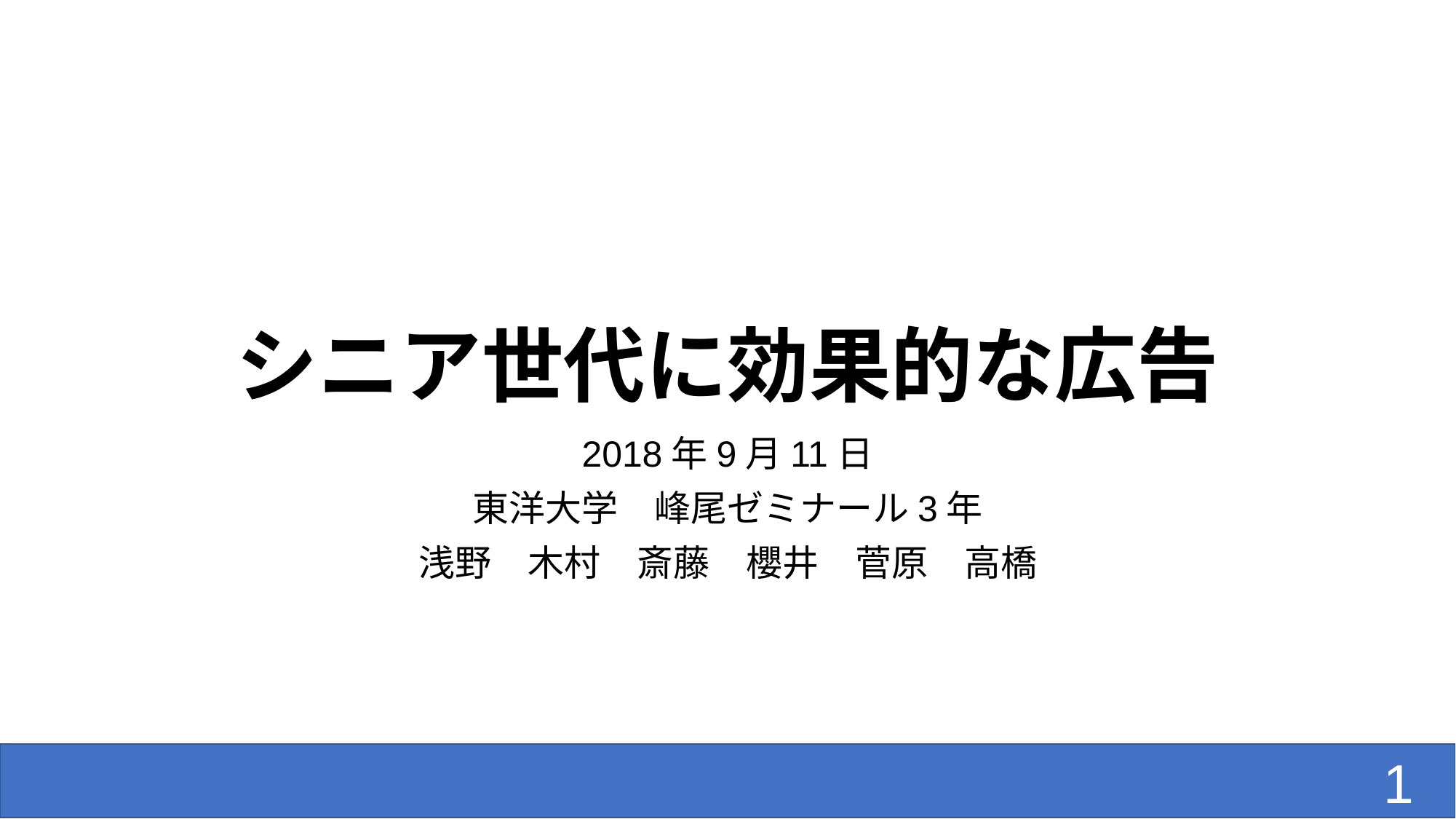

# シニア世代に効果的な広告
2018年9月11日
東洋大学　峰尾ゼミナール3年
浅野　木村　斎藤　櫻井　菅原　高橋
1